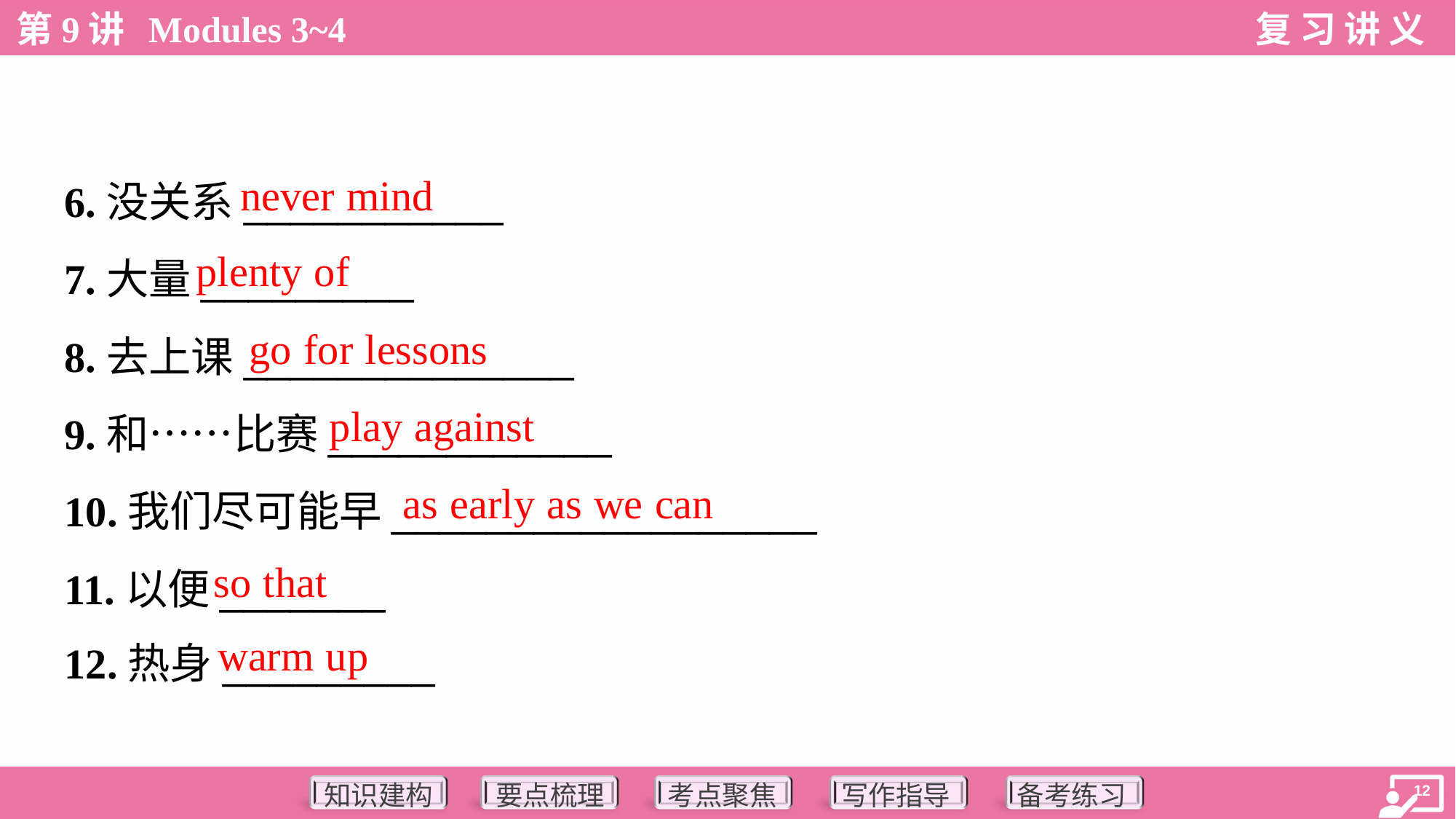

never mind
6.没关系___________
7.大量_________
8.去上课______________
9.和……比赛____________
10.我们尽可能早__________________
11.以便_______
12.热身_________
plenty of
go for lessons
play against
as early as we can
so that
warm up